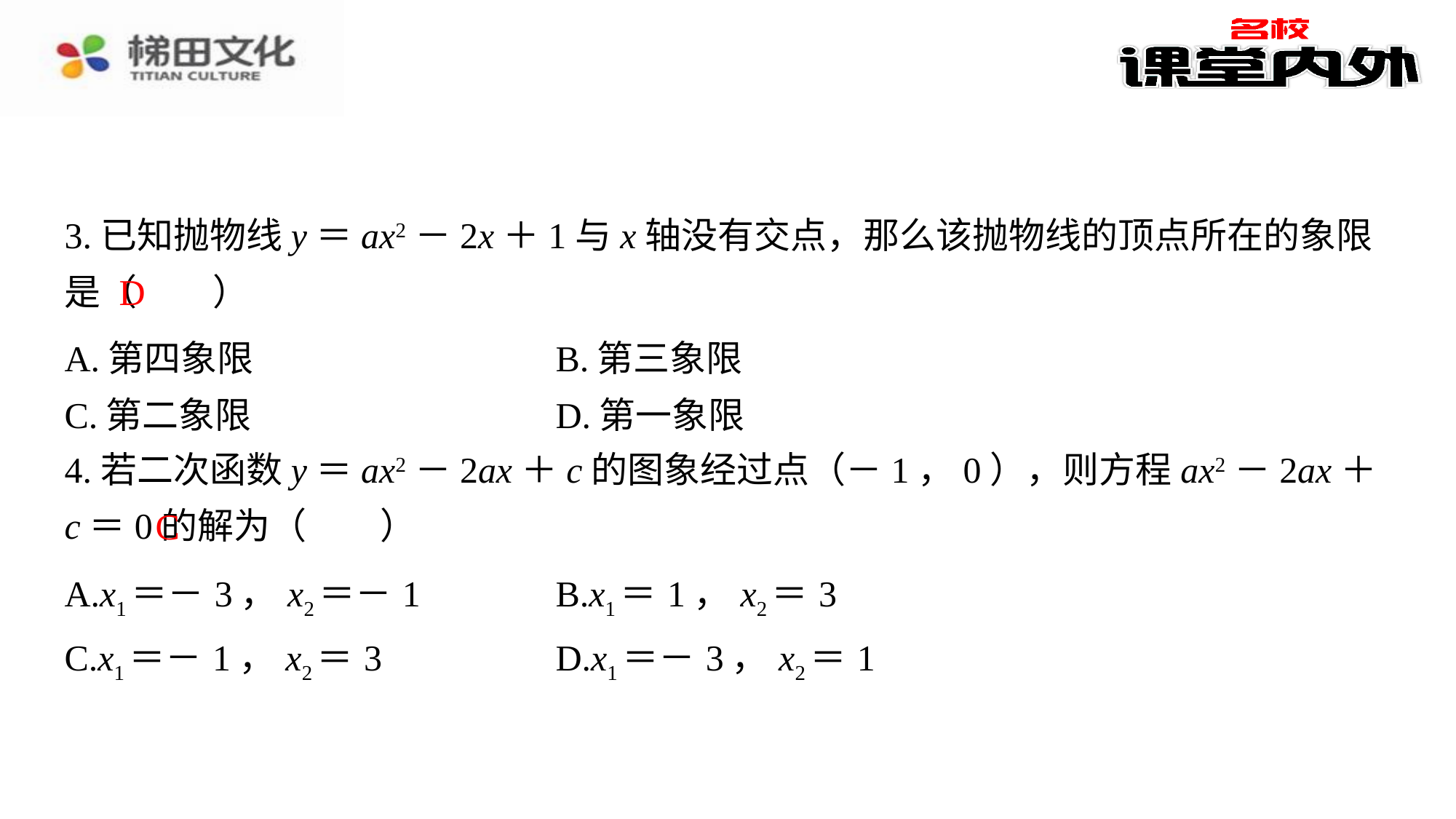

3.已知抛物线y＝ax2－2x＋1与x轴没有交点，那么该抛物线的顶点所在的象限是（　D　）
D
| A.第四象限 | B.第三象限 |
| --- | --- |
| C.第二象限 | D.第一象限 |
4.若二次函数y＝ax2－2ax＋c的图象经过点（－1，0），则方程ax2－2ax＋c＝0的解为（　C　）
C
| A.x1＝－3，x2＝－1 | B.x1＝1，x2＝3 |
| --- | --- |
| C.x1＝－1，x2＝3 | D.x1＝－3，x2＝1 |